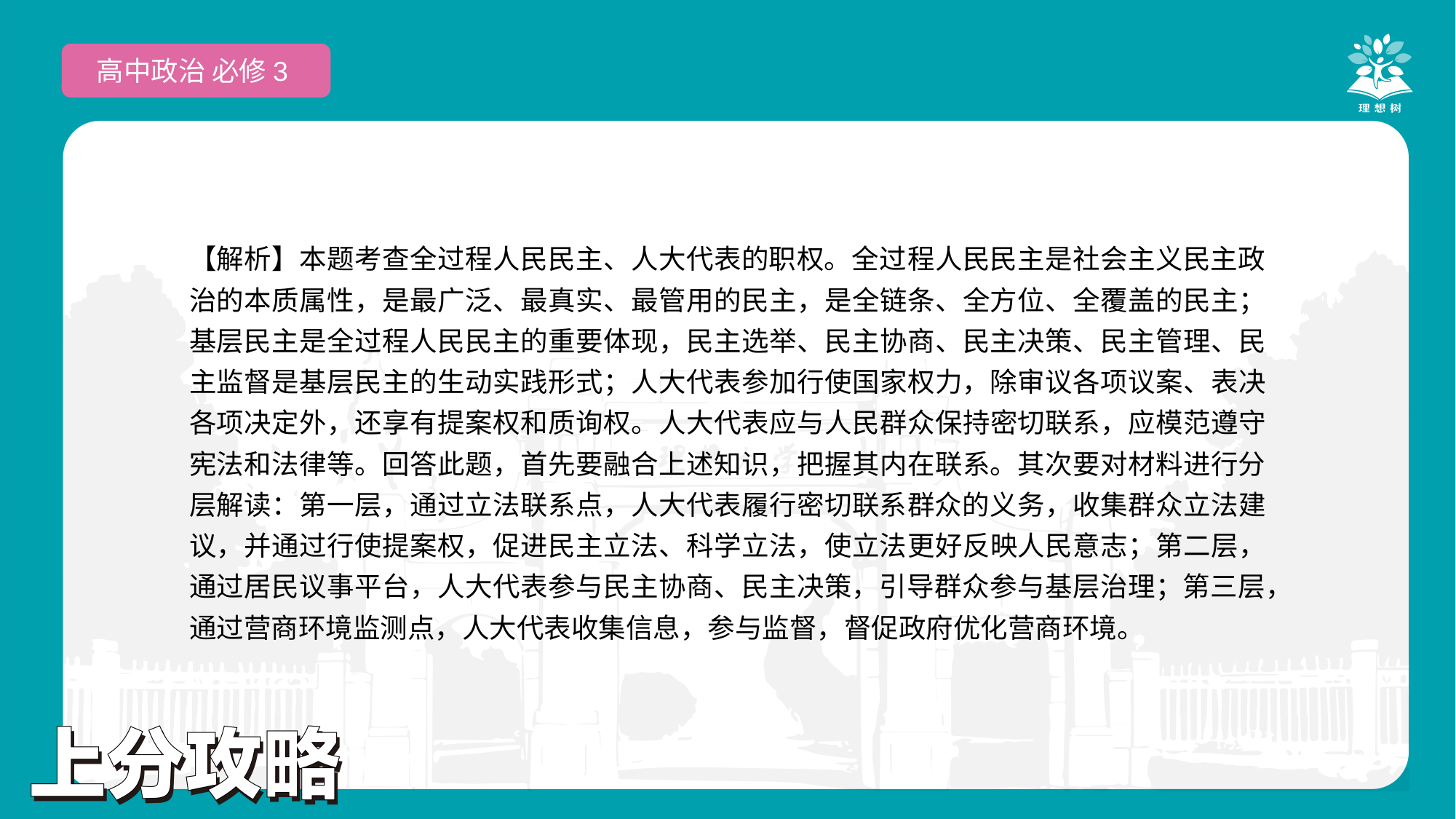

高中政治 必修3
【解析】本题考查全过程人民民主、人大代表的职权。全过程人民民主是社会主义民主政治的本质属性，是最广泛、最真实、最管用的民主，是全链条、全方位、全覆盖的民主；基层民主是全过程人民民主的重要体现，民主选举、民主协商、民主决策、民主管理、民主监督是基层民主的生动实践形式；人大代表参加行使国家权力，除审议各项议案、表决各项决定外，还享有提案权和质询权。人大代表应与人民群众保持密切联系，应模范遵守宪法和法律等。回答此题，首先要融合上述知识，把握其内在联系。其次要对材料进行分层解读：第一层，通过立法联系点，人大代表履行密切联系群众的义务，收集群众立法建议，并通过行使提案权，促进民主立法、科学立法，使立法更好反映人民意志；第二层，通过居民议事平台，人大代表参与民主协商、民主决策，引导群众参与基层治理；第三层，通过营商环境监测点，人大代表收集信息，参与监督，督促政府优化营商环境。